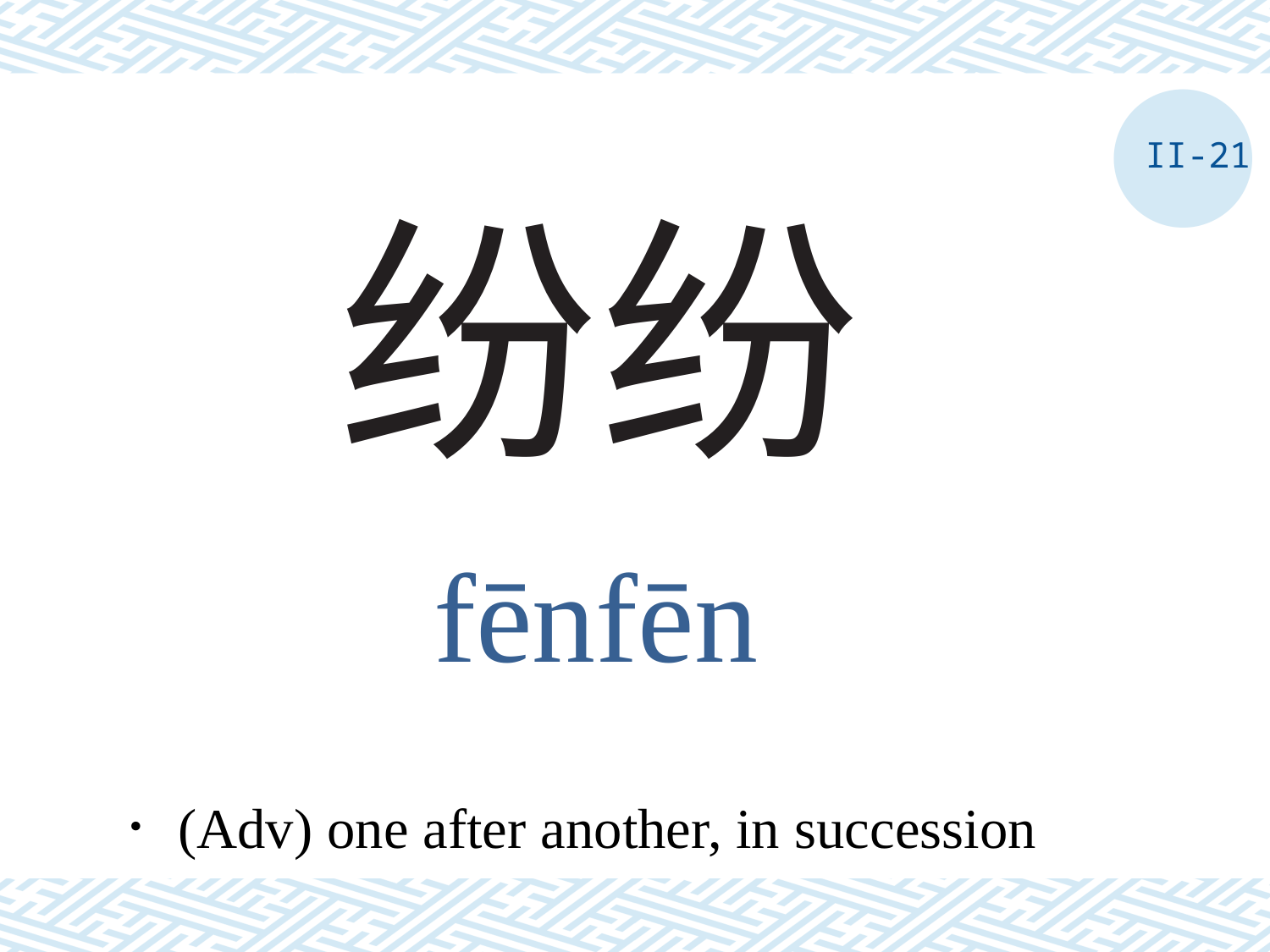

II-21

# 纷纷
fēnfēn
．(Adv) one after another, in succession